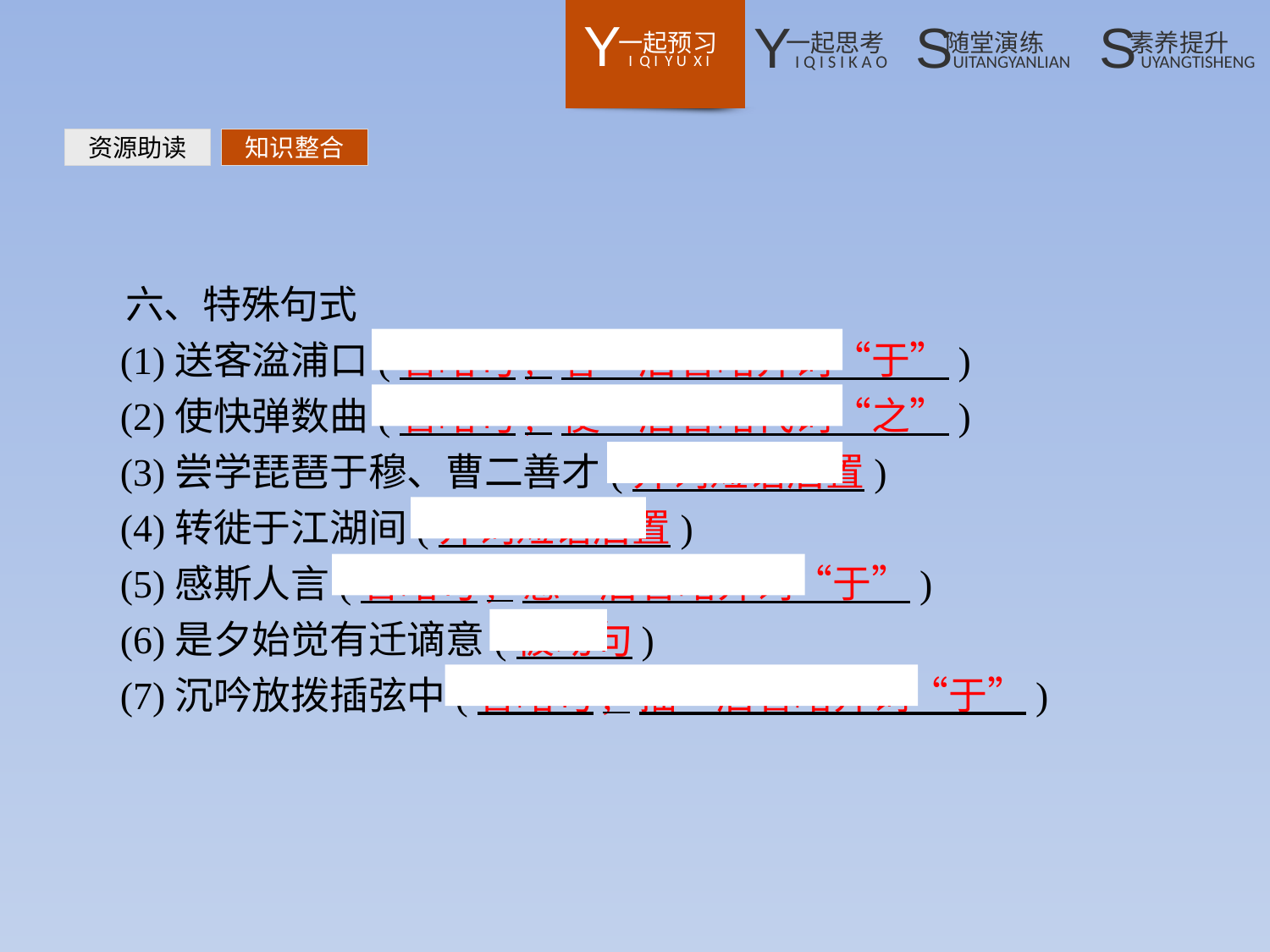

资源助读
知识整合
六、特殊句式
(1)送客湓浦口(省略句,“客”后省略介词“于”)
(2)使快弹数曲(省略句,“使”后省略代词“之”)
(3)尝学琵琶于穆、曹二善才(介词短语后置)
(4)转徙于江湖间(介词短语后置)
(5)感斯人言(省略句,“感”后省略介词“于”)
(6)是夕始觉有迁谪意(被动句)
(7)沉吟放拨插弦中(省略句,“插”后省略介词“于”)